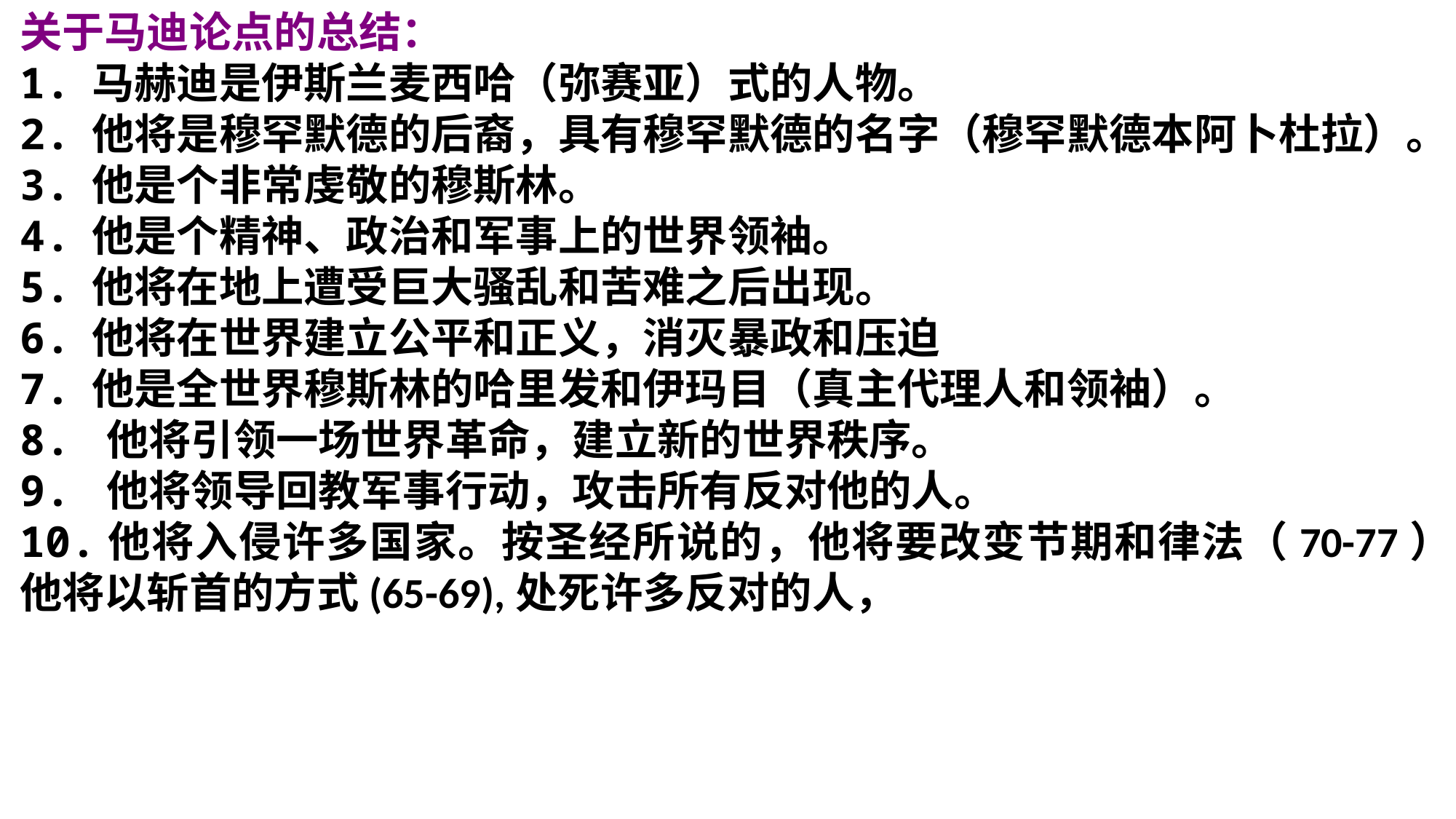

关于马迪论点的总结：
1. 马赫迪是伊斯兰麦西哈（弥赛亚）式的人物。
2. 他将是穆罕默德的后裔，具有穆罕默德的名字（穆罕默德本阿卜杜拉）。
3. 他是个非常虔敬的穆斯林。
4. 他是个精神、政治和军事上的世界领袖。
5. 他将在地上遭受巨大骚乱和苦难之后出现。
6. 他将在世界建立公平和正义，消灭暴政和压迫
7. 他是全世界穆斯林的哈里发和伊玛目（真主代理人和领袖）。
8. 他将引领一场世界革命，建立新的世界秩序。
9. 他将领导回教军事行动，攻击所有反对他的人。
10.他将入侵许多国家。按圣经所说的，他将要改变节期和律法（70-77），他将以斩首的方式(65-69),处死许多反对的人，